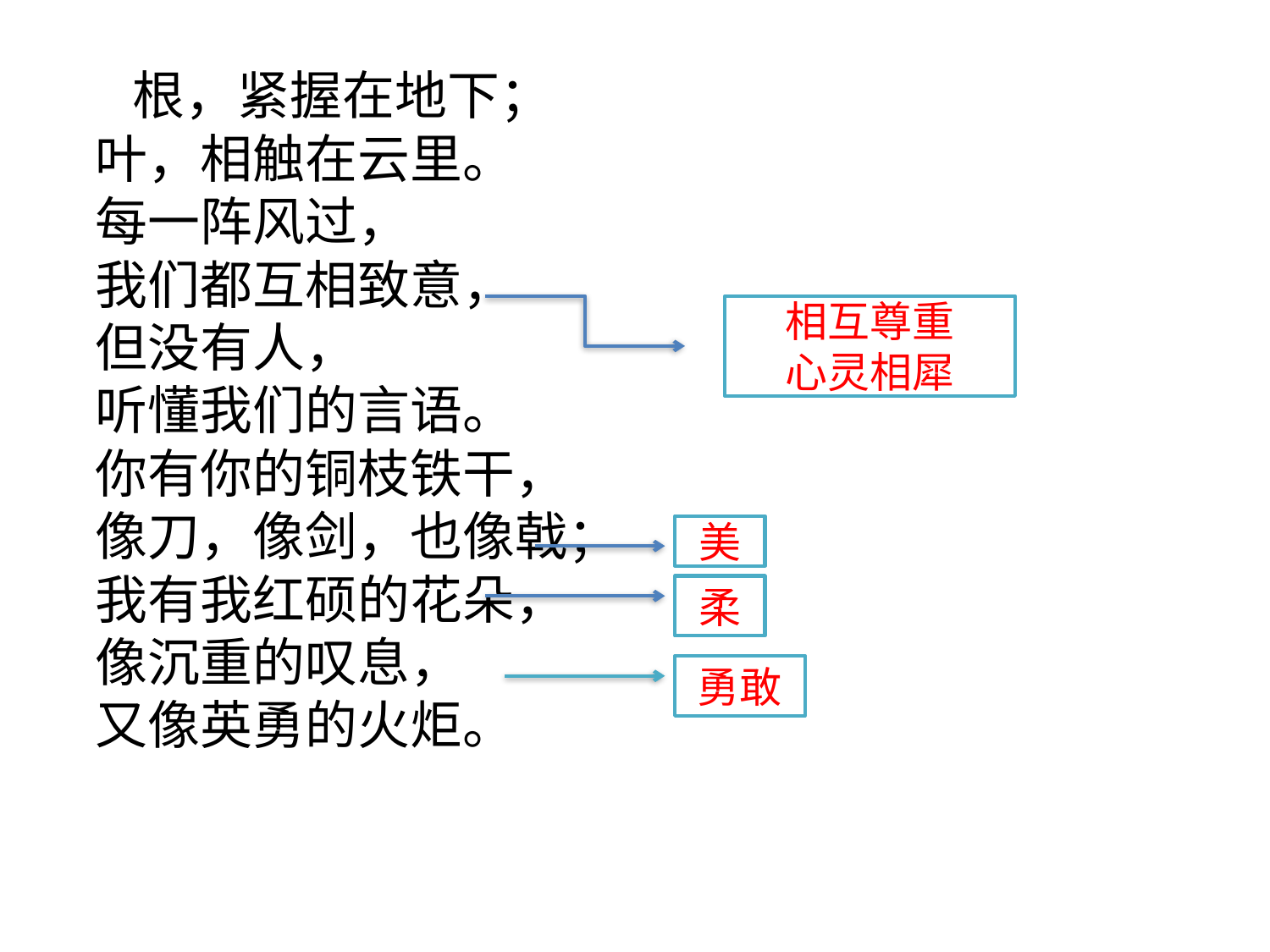

根，紧握在地下；
叶，相触在云里。
每一阵风过，
我们都互相致意，
但没有人，
听懂我们的言语。
你有你的铜枝铁干，
像刀，像剑，也像戟；
我有我红硕的花朵，
像沉重的叹息，
又像英勇的火炬。
相互尊重
心灵相犀
美
柔
勇敢